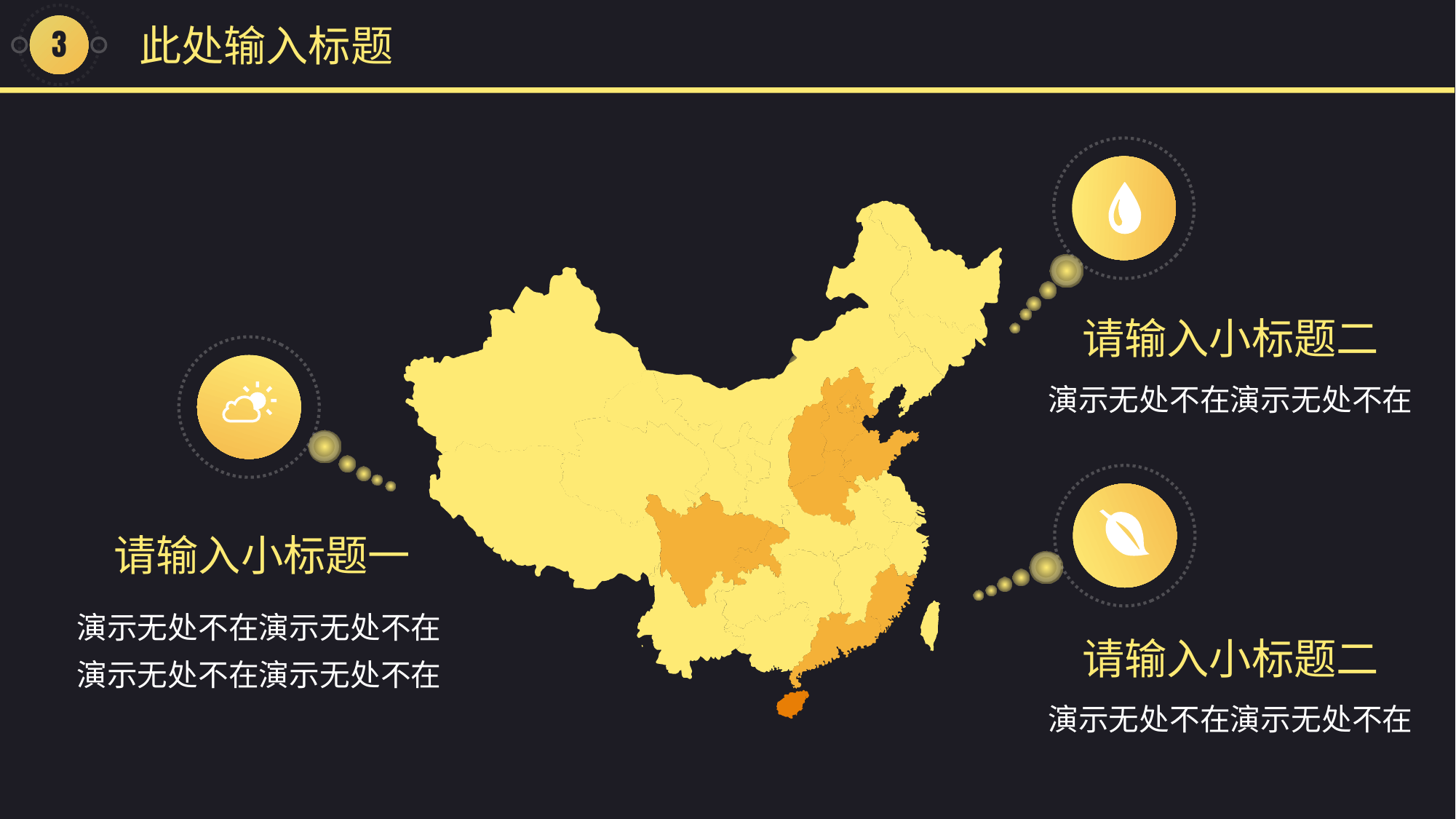

3

此处输入标题

请输入小标题二

演示无处不在演示无处不在

请输入小标题一

演示无处不在演示无处不在演示无处不在演示无处不在
请输入小标题二
演示无处不在演示无处不在